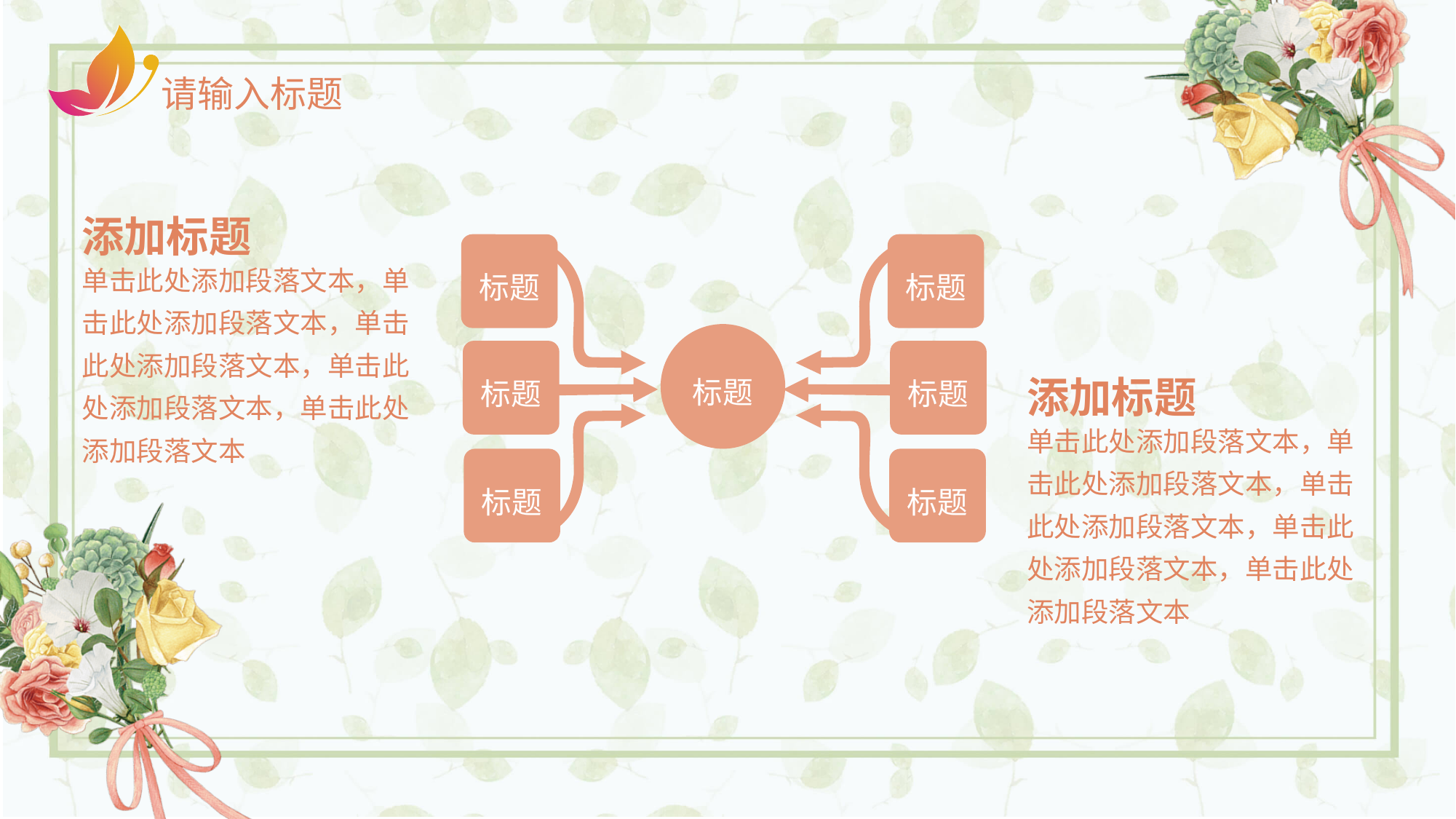

添加标题
标题
标题

标题

标题
标题

标题
标题
单击此处添加段落文本，单击此处添加段落文本，单击此处添加段落文本，单击此处添加段落文本，单击此处添加段落文本
添加标题
单击此处添加段落文本，单击此处添加段落文本，单击此处添加段落文本，单击此处添加段落文本，单击此处添加段落文本